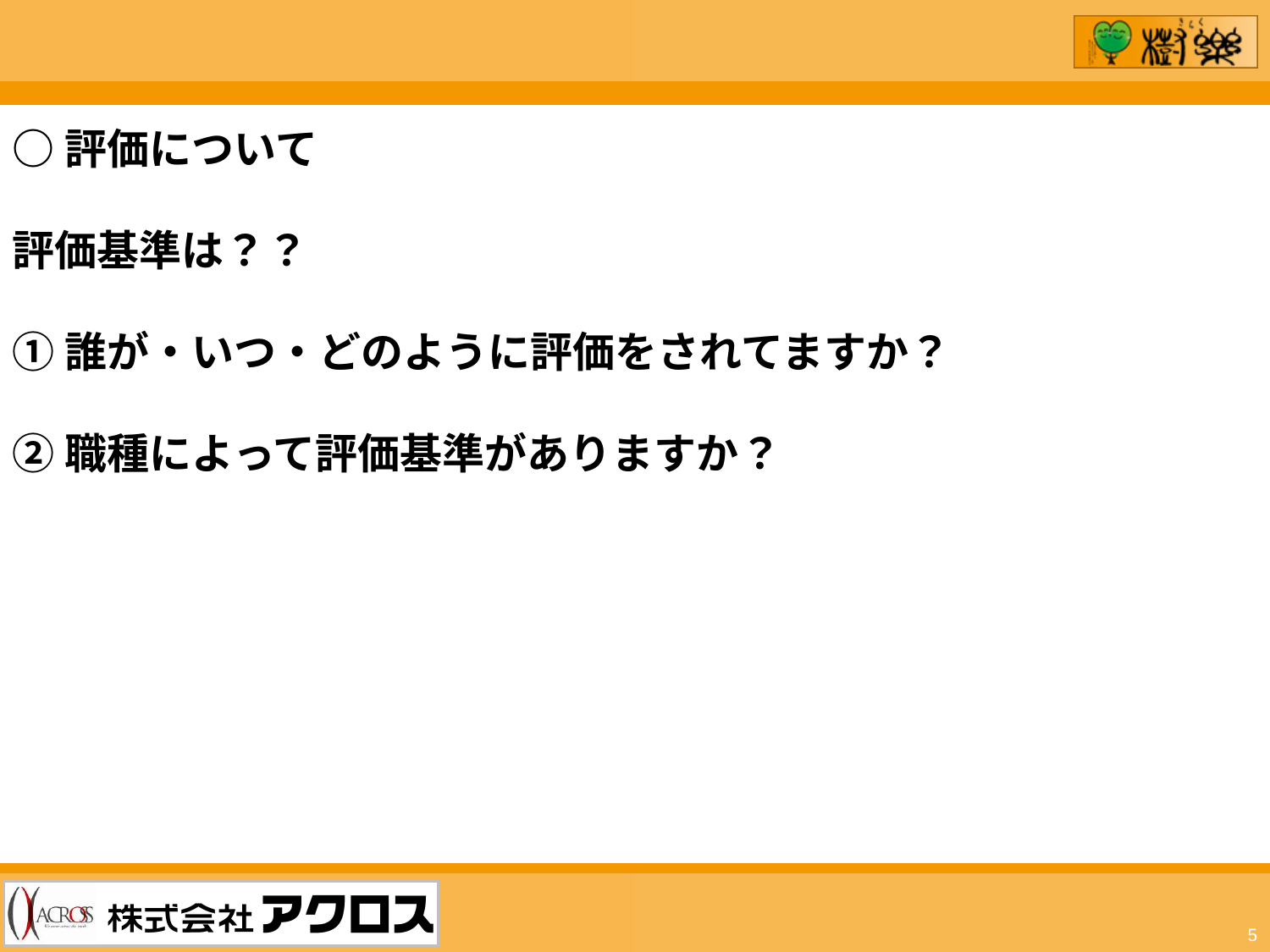

○評価について

評価基準は？？

①誰が・いつ・どのように評価をされてますか？

②職種によって評価基準がありますか？

5